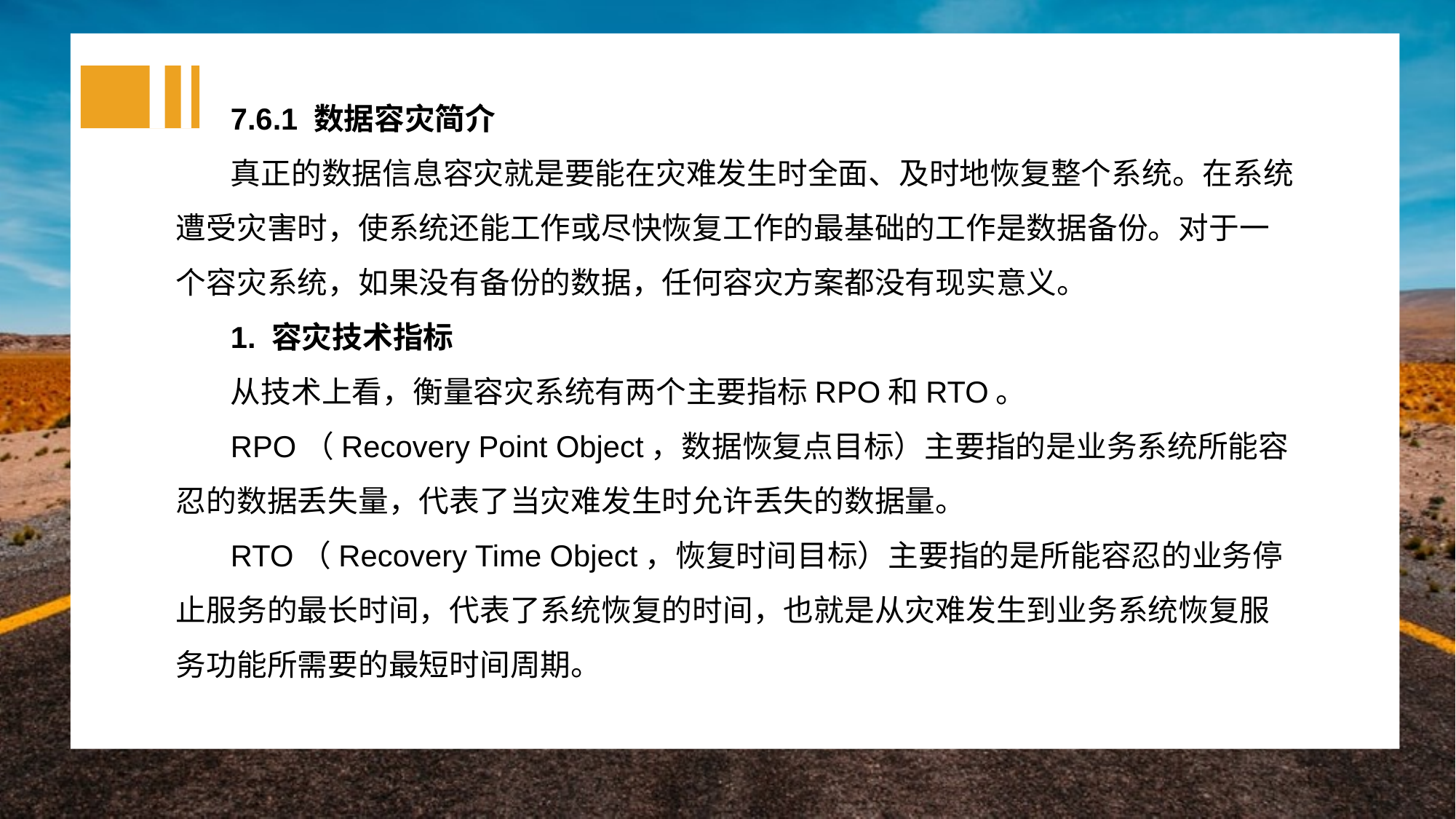

7.6.1 数据容灾简介
真正的数据信息容灾就是要能在灾难发生时全面、及时地恢复整个系统。在系统遭受灾害时，使系统还能工作或尽快恢复工作的最基础的工作是数据备份。对于一个容灾系统，如果没有备份的数据，任何容灾方案都没有现实意义。
1. 容灾技术指标
从技术上看，衡量容灾系统有两个主要指标RPO和RTO。
RPO（Recovery Point Object，数据恢复点目标）主要指的是业务系统所能容忍的数据丢失量，代表了当灾难发生时允许丢失的数据量。
RTO（Recovery Time Object，恢复时间目标）主要指的是所能容忍的业务停止服务的最长时间，代表了系统恢复的时间，也就是从灾难发生到业务系统恢复服务功能所需要的最短时间周期。